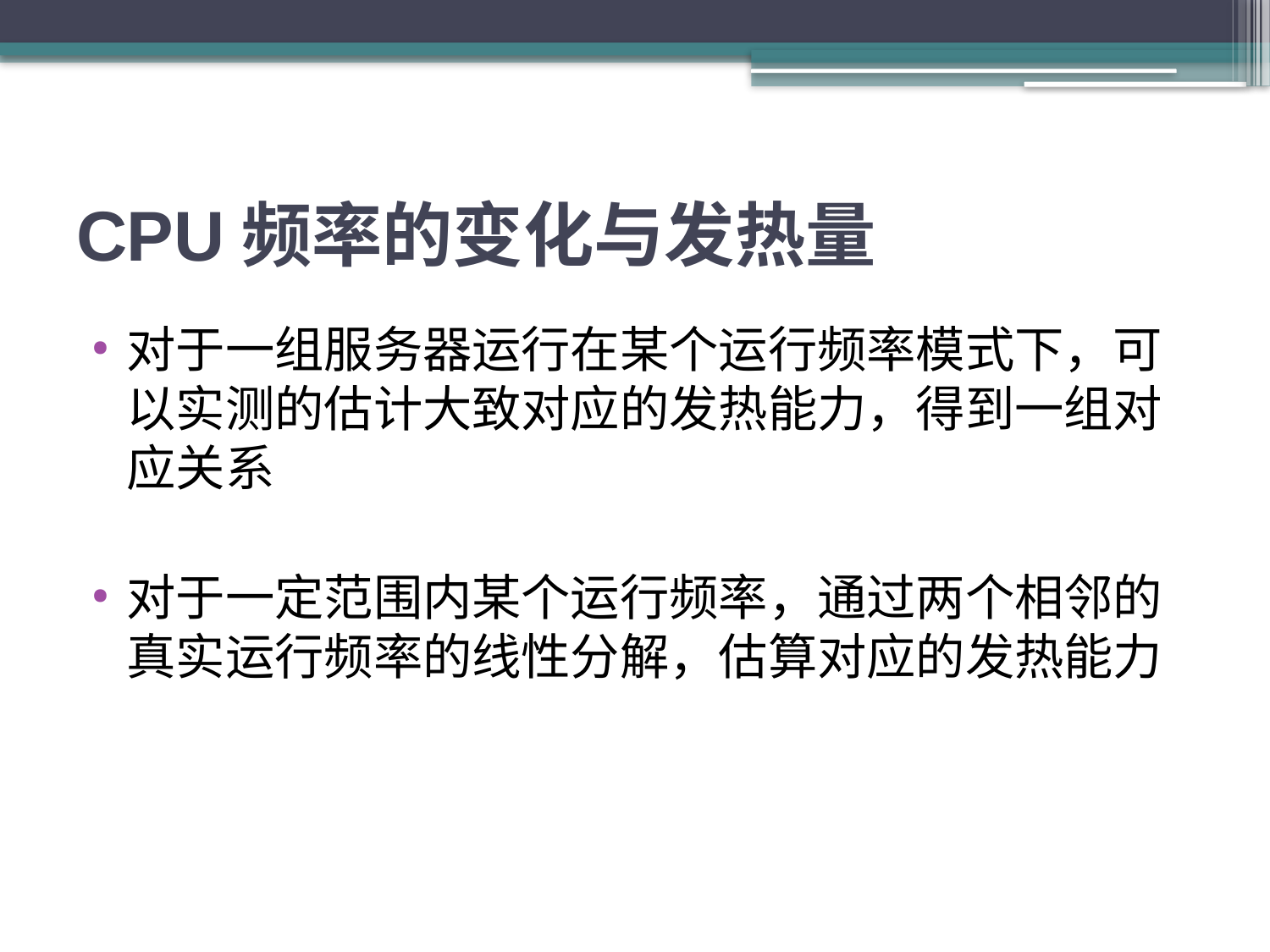

# CPU频率的变化与发热量
对于一组服务器运行在某个运行频率模式下，可以实测的估计大致对应的发热能力，得到一组对应关系

对于一定范围内某个运行频率，通过两个相邻的真实运行频率的线性分解，估算对应的发热能力